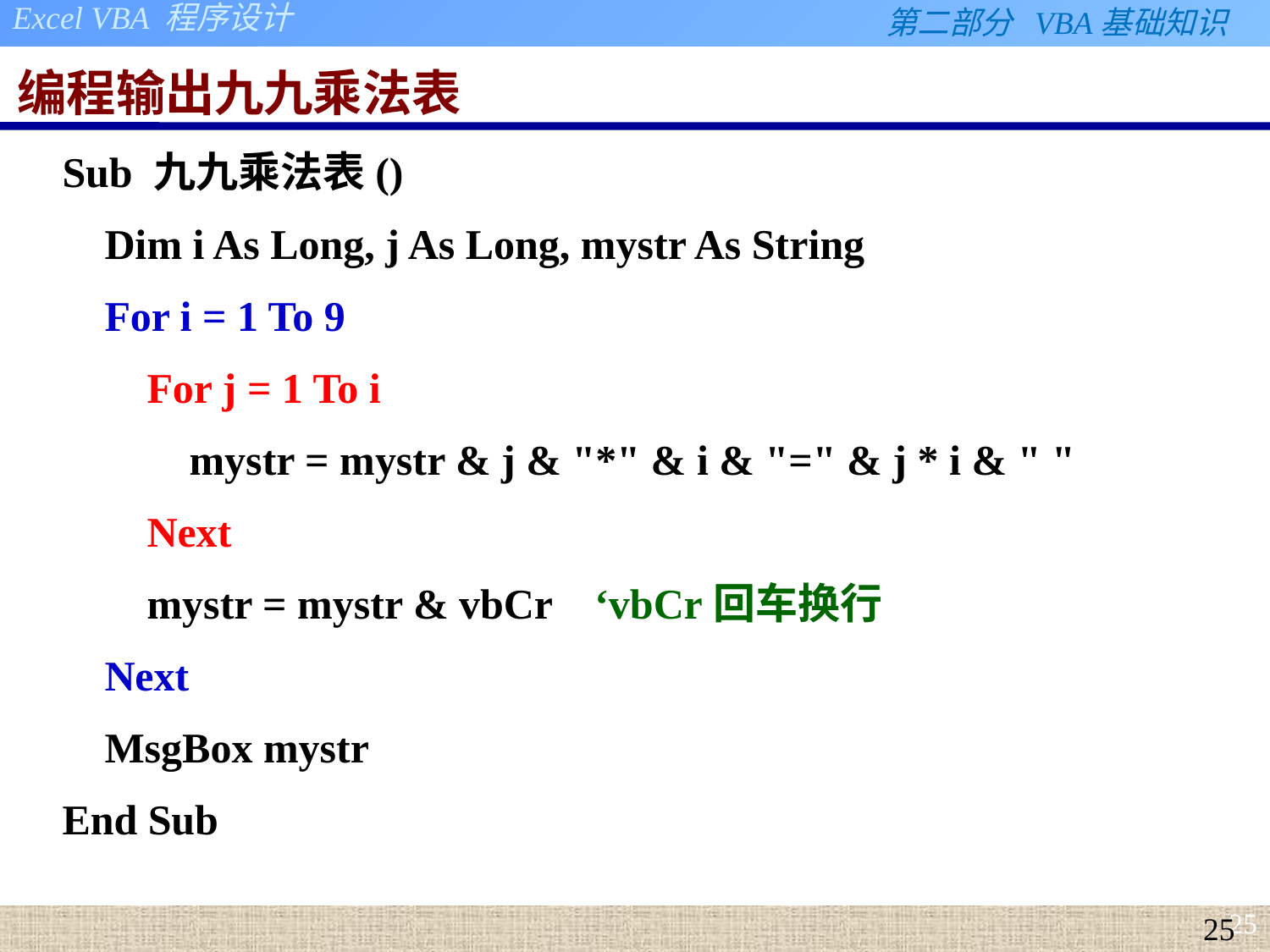

# 编程输出九九乘法表
Sub 九九乘法表()
    Dim i As Long, j As Long, mystr As String
    For i = 1 To 9
        For j = 1 To i
            mystr = mystr & j & "*" & i & "=" & j * i & " "
        Next
        mystr = mystr & vbCr    ‘vbCr回车换行
    Next
    MsgBox mystr
End Sub
25